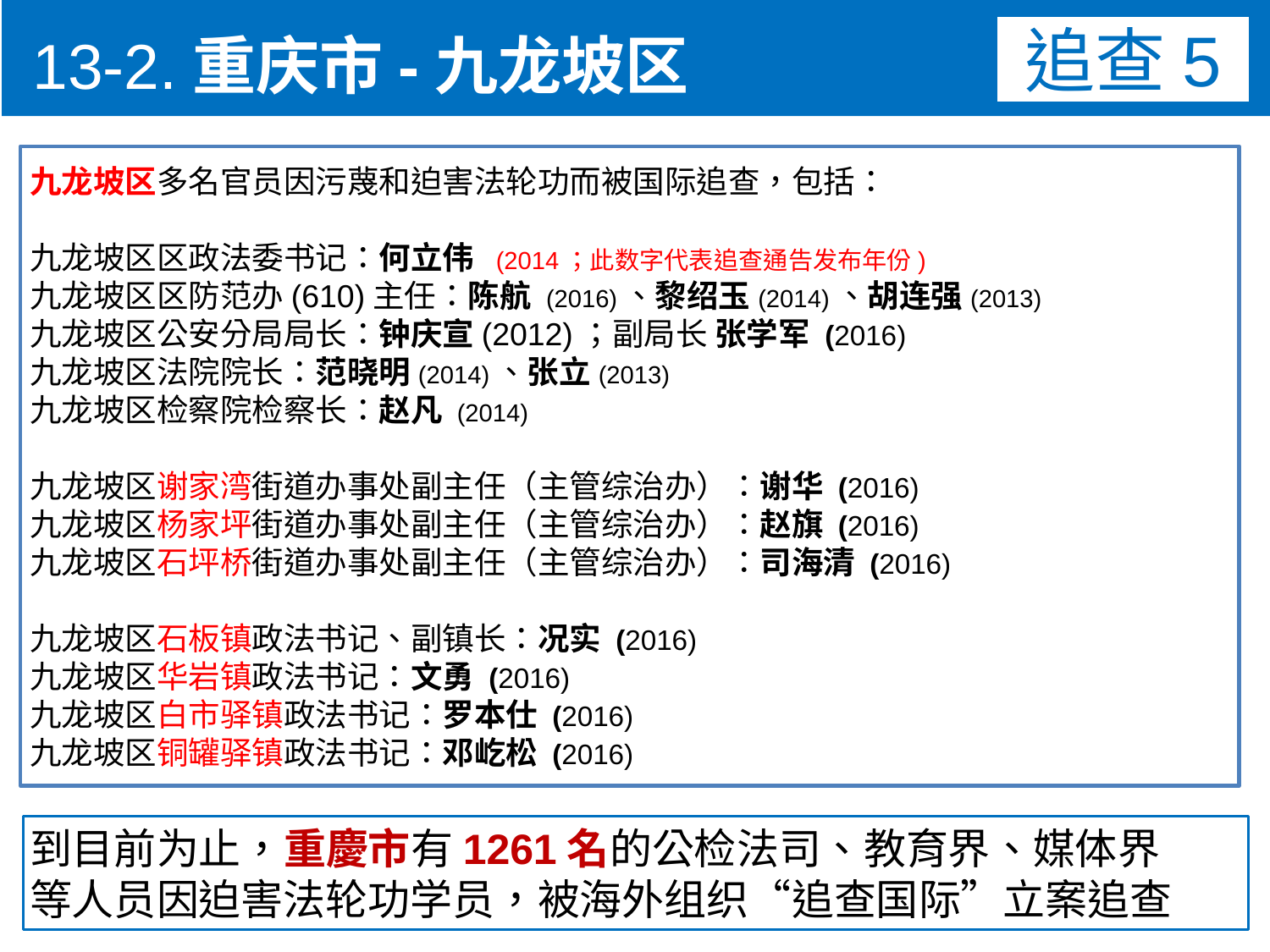

13-2.重庆市-九龙坡区
追查5
九龙坡区多名官员因污蔑和迫害法轮功而被国际追查，包括：

九龙坡区区政法委书记：何立伟  (2014；此数字代表追查通告发布年份)
九龙坡区区防范办(610)主任：陈航 (2016)、黎绍玉(2014)、胡连强(2013)
九龙坡区公安分局局长：钟庆宣(2012)；副局长 张学军 (2016)
九龙坡区法院院长：范晓明(2014)、张立(2013)
九龙坡区检察院检察长：赵凡 (2014)

九龙坡区谢家湾街道办事处副主任（主管综治办）：谢华 (2016)
九龙坡区杨家坪街道办事处副主任（主管综治办）：赵旗 (2016)
九龙坡区石坪桥街道办事处副主任（主管综治办）：司海清 (2016)

九龙坡区石板镇政法书记、副镇长：况实 (2016)
九龙坡区华岩镇政法书记：文勇 (2016)
九龙坡区白市驿镇政法书记：罗本仕 (2016)
九龙坡区铜罐驿镇政法书记：邓屹松 (2016)
到目前为止，重慶市有1261名的公检法司、教育界、媒体界
等人员因迫害法轮功学员，被海外组织“追查国际”立案追查